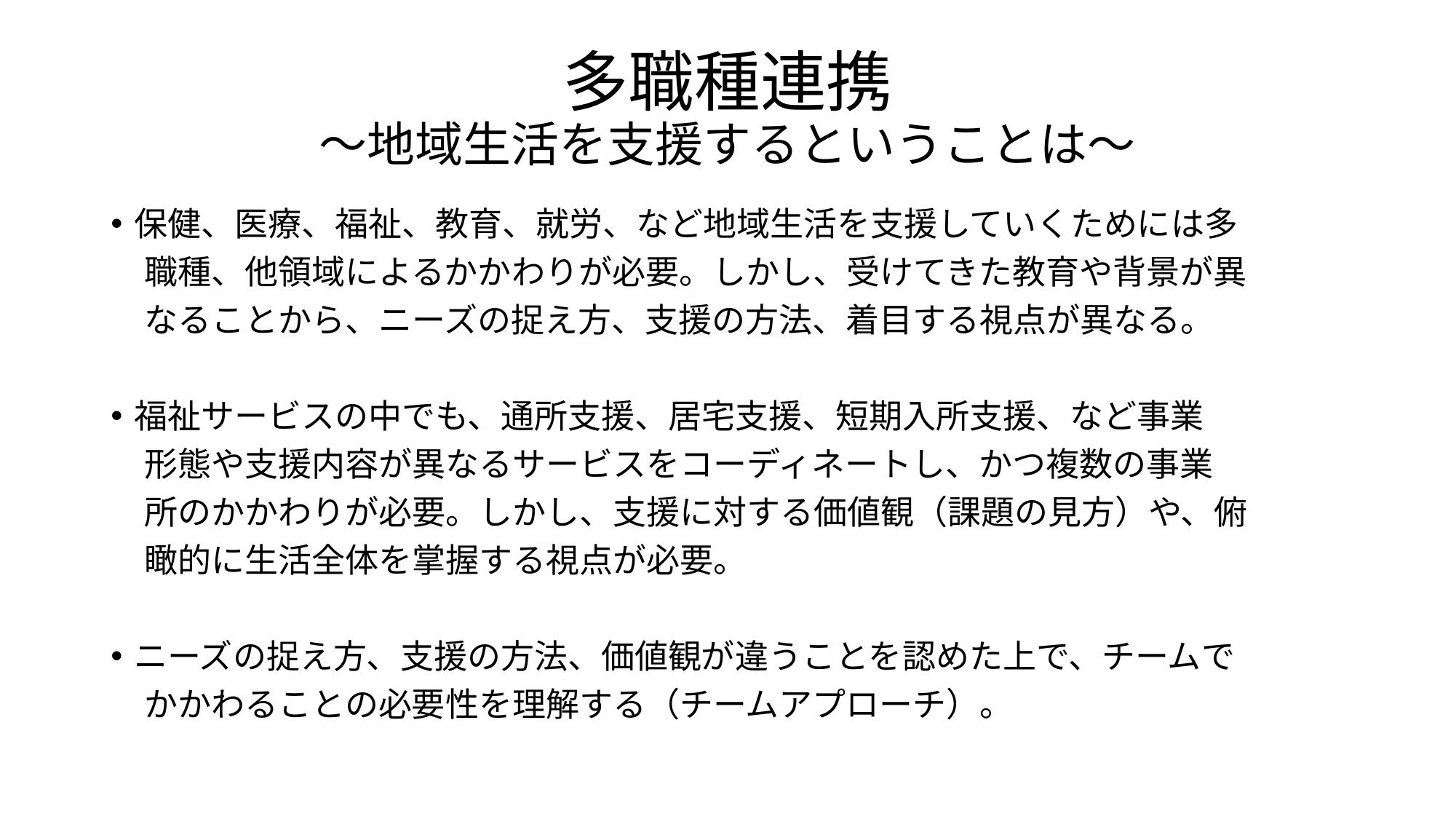

# 多職種連携 ～地域生活を支援するということは～
保健、医療、福祉、教育、就労、など地域生活を支援していくためには多
　職種、他領域によるかかわりが必要。しかし、受けてきた教育や背景が異
　なることから、ニーズの捉え方、支援の方法、着目する視点が異なる。

福祉サービスの中でも、通所支援、居宅支援、短期入所支援、など事業
　形態や支援内容が異なるサービスをコーディネートし、かつ複数の事業
　所のかかわりが必要。しかし、支援に対する価値観（課題の見方）や、俯
　瞰的に生活全体を掌握する視点が必要。

ニーズの捉え方、支援の方法、価値観が違うことを認めた上で、チームで
　かかわることの必要性を理解する（チームアプローチ）。